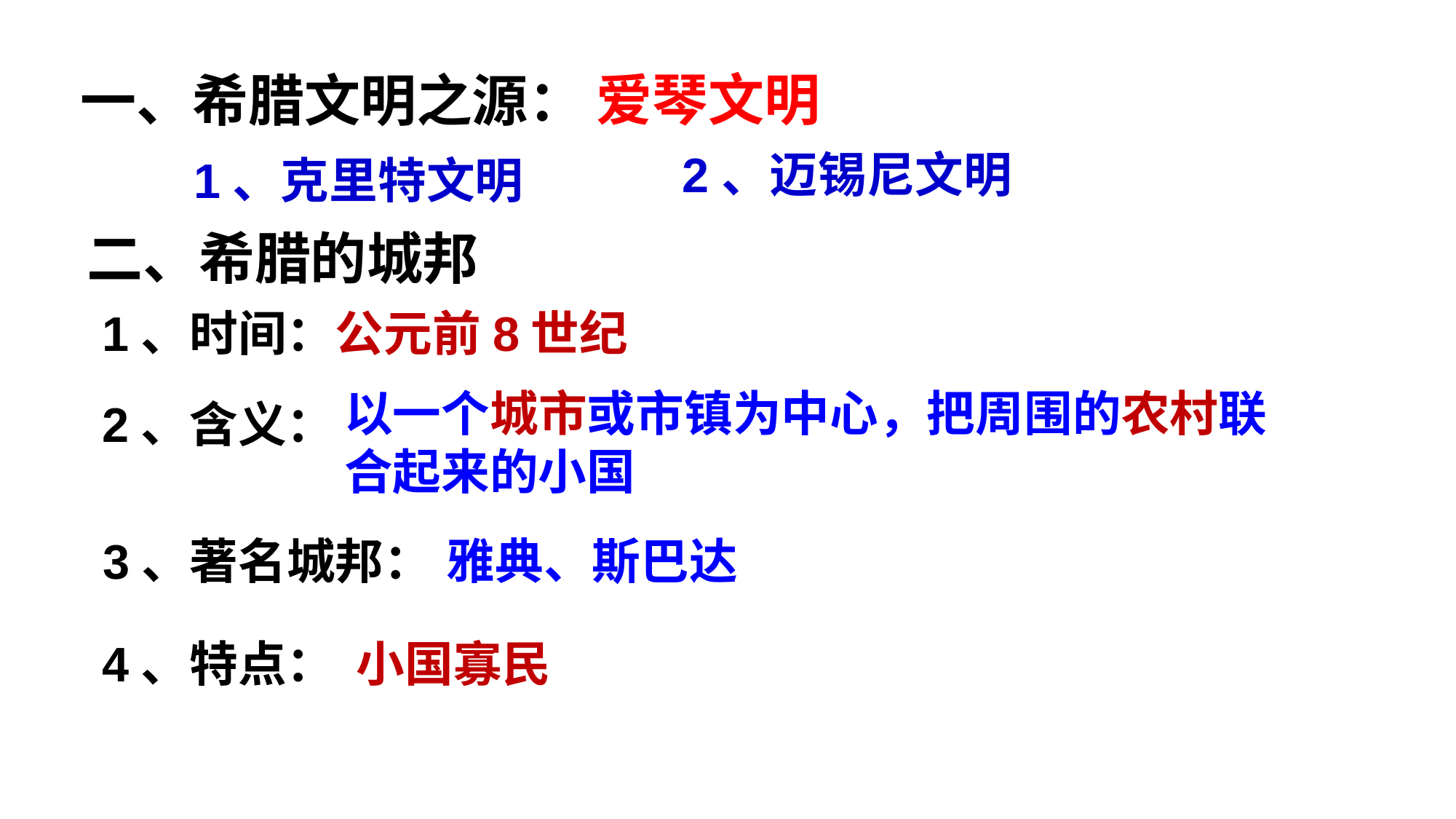

爱琴文明
一、希腊文明之源：
2、迈锡尼文明
1、克里特文明
二、希腊的城邦
1、时间：
公元前8世纪
以一个城市或市镇为中心，把周围的农村联合起来的小国
2、含义：
3、著名城邦：
雅典、斯巴达
4、特点：
小国寡民